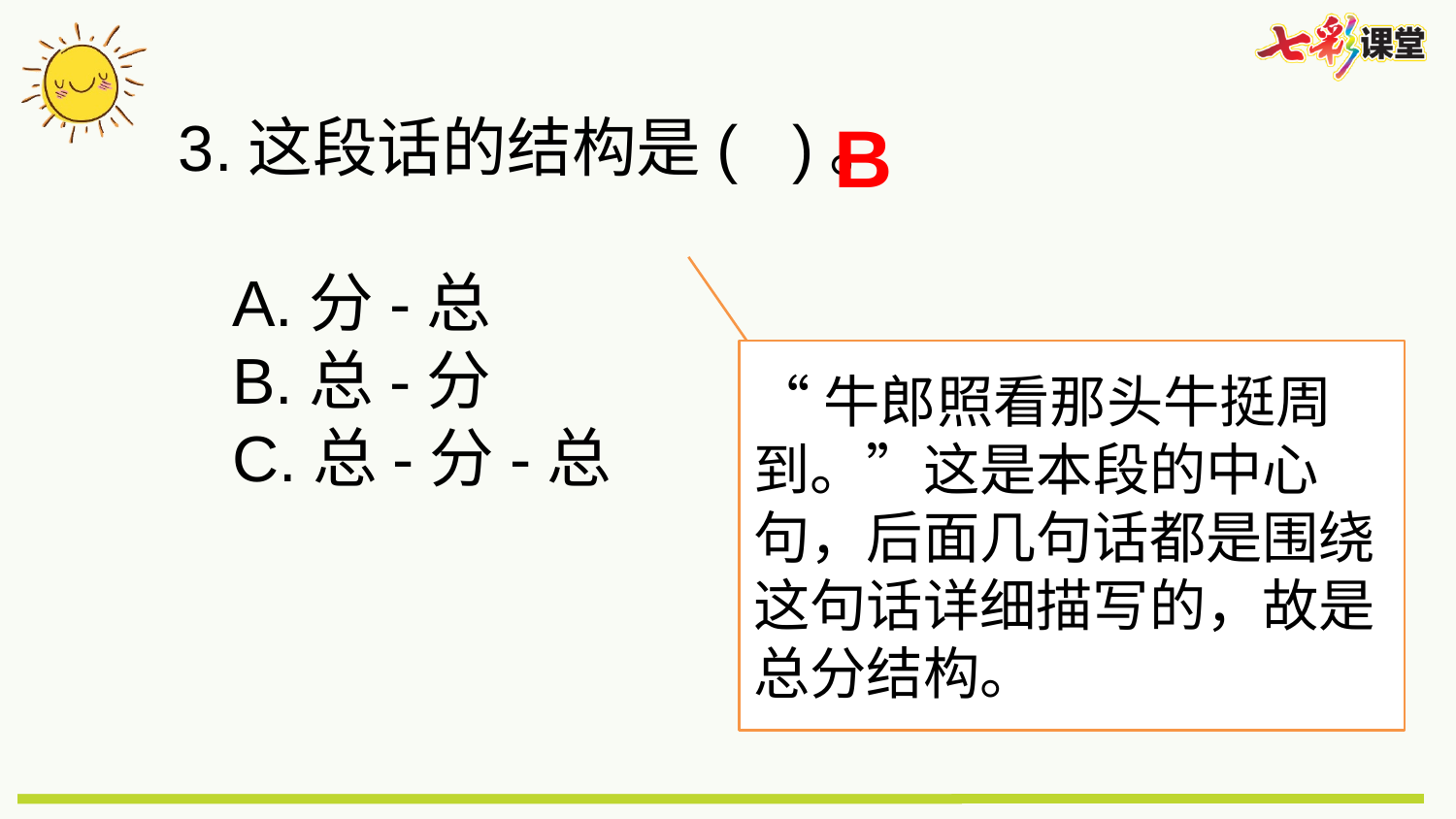

3.这段话的结构是(   )。

        A.分-总
        B.总-分
        C.总-分-总
B
“牛郎照看那头牛挺周到。”这是本段的中心句，后面几句话都是围绕这句话详细描写的，故是总分结构。